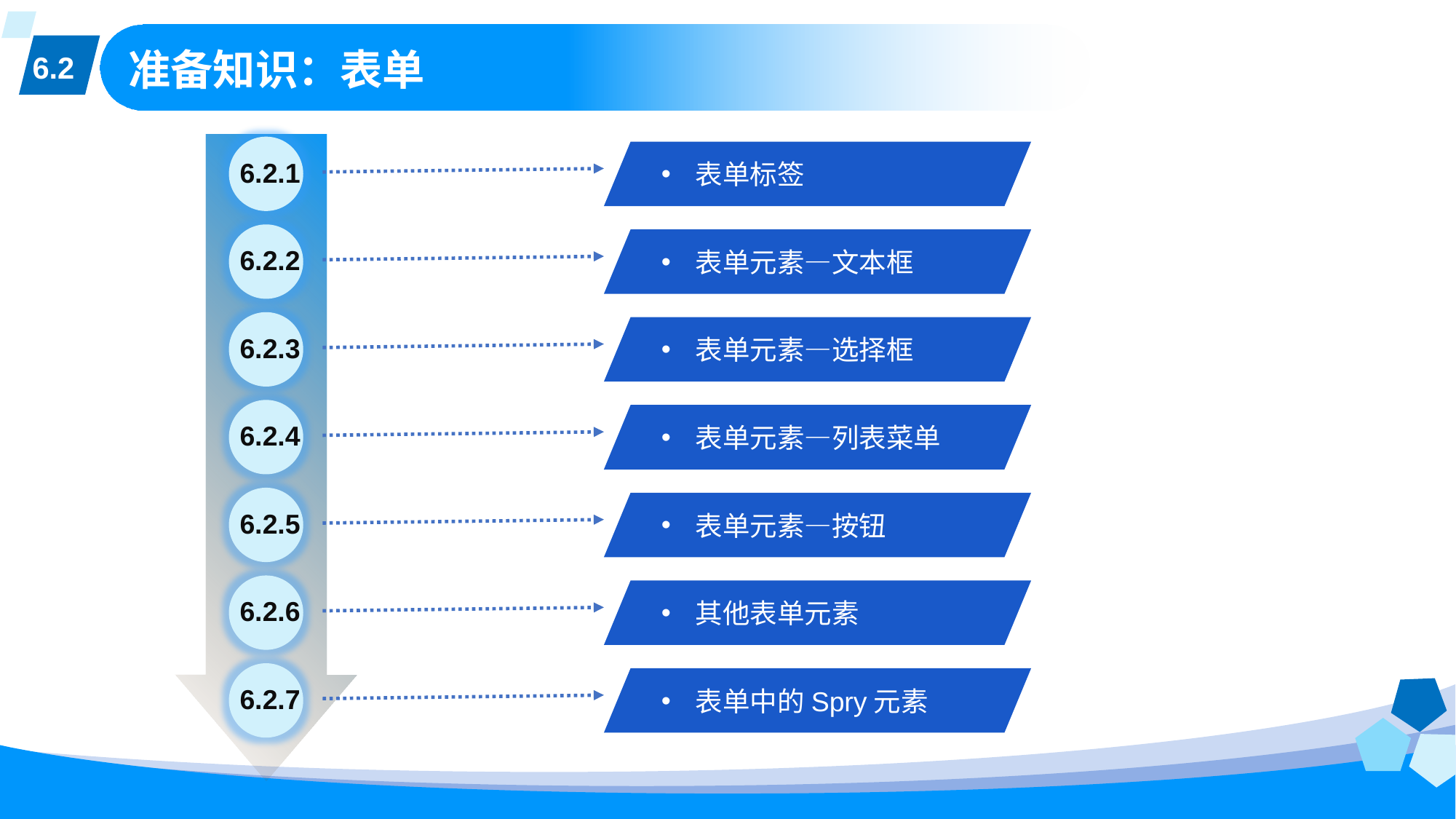

6.2
# 准备知识：表单

6.2.1
表单标签

6.2.2
表单元素—文本框

6.2.3
表单元素—选择框

6.2.4
表单元素—列表菜单

6.2.5
表单元素—按钮

6.2.6
其他表单元素

6.2.7
表单中的Spry元素